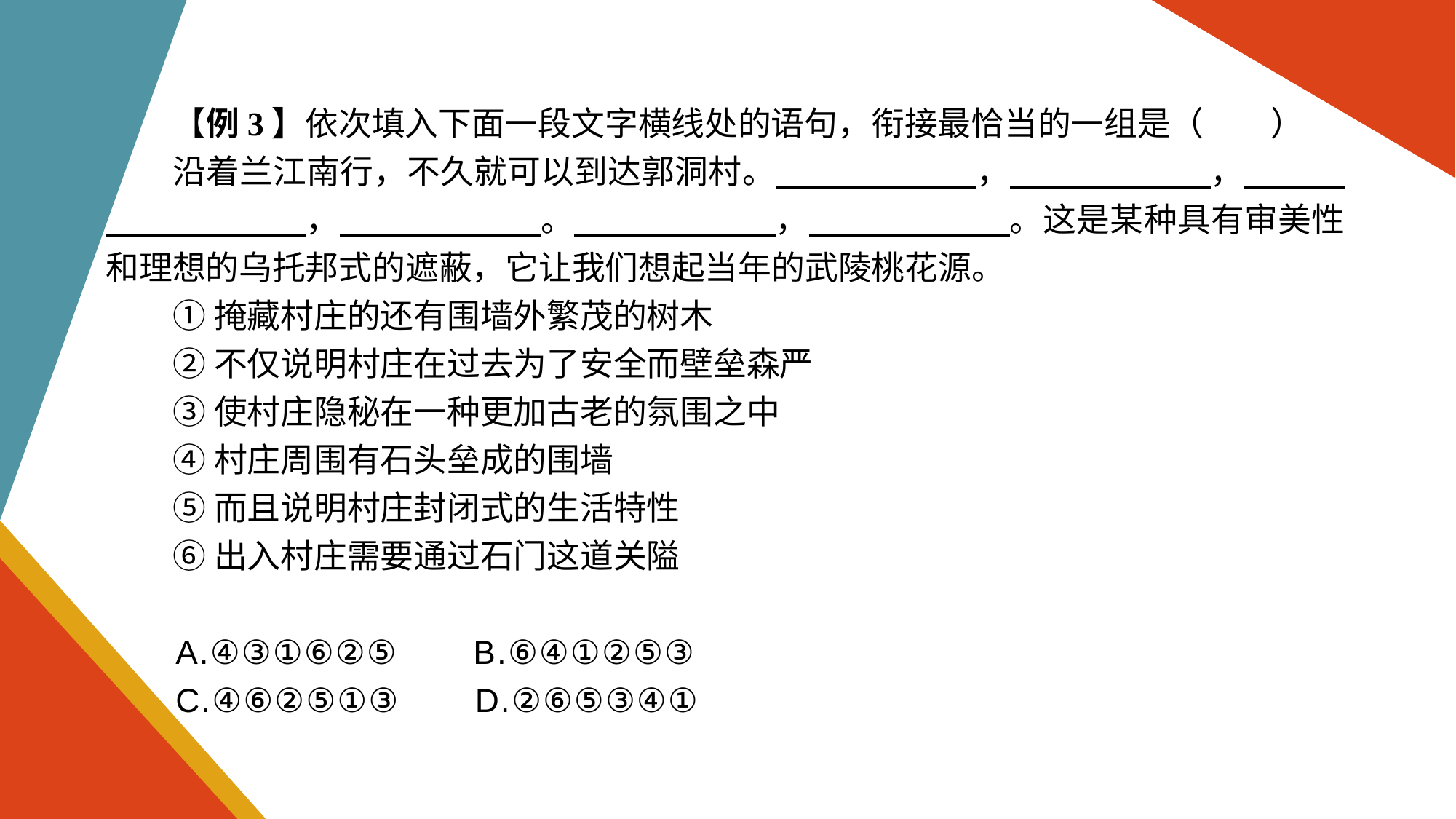

【例3】依次填入下面一段文字横线处的语句，衔接最恰当的一组是（　　）
沿着兰江南行，不久就可以到达郭洞村。　　　　　　，　　　　　　，　　　　　   　          ，　　　　　　。　　　　　　，　　　　　　。这是某种具有审美性和理想的乌托邦式的遮蔽，它让我们想起当年的武陵桃花源。
①掩藏村庄的还有围墙外繁茂的树木
②不仅说明村庄在过去为了安全而壁垒森严
③使村庄隐秘在一种更加古老的氛围之中
④村庄周围有石头垒成的围墙
⑤而且说明村庄封闭式的生活特性
⑥出入村庄需要通过石门这道关隘

A.④③①⑥②⑤       B.⑥④①②⑤③
C.④⑥②⑤①③       D.②⑥⑤③④①